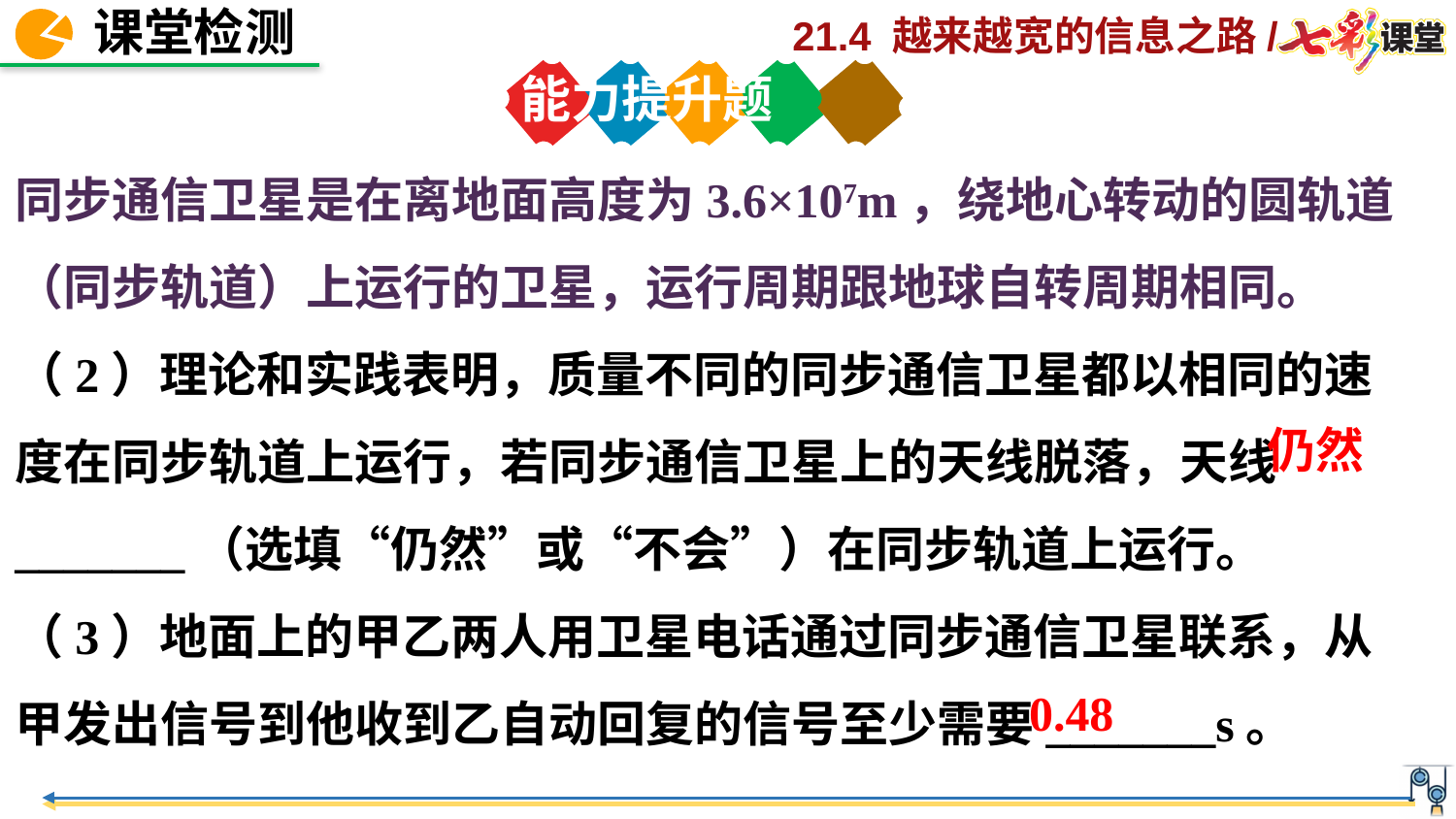

能力提升题

同步通信卫星是在离地面高度为3.6×107m，绕地心转动的圆轨道（同步轨道）上运行的卫星，运行周期跟地球自转周期相同。
（2）理论和实践表明，质量不同的同步通信卫星都以相同的速度在同步轨道上运行，若同步通信卫星上的天线脱落，天线_______（选填“仍然”或“不会”）在同步轨道上运行。
（3）地面上的甲乙两人用卫星电话通过同步通信卫星联系，从甲发出信号到他收到乙自动回复的信号至少需要_______s。
仍然
0.48